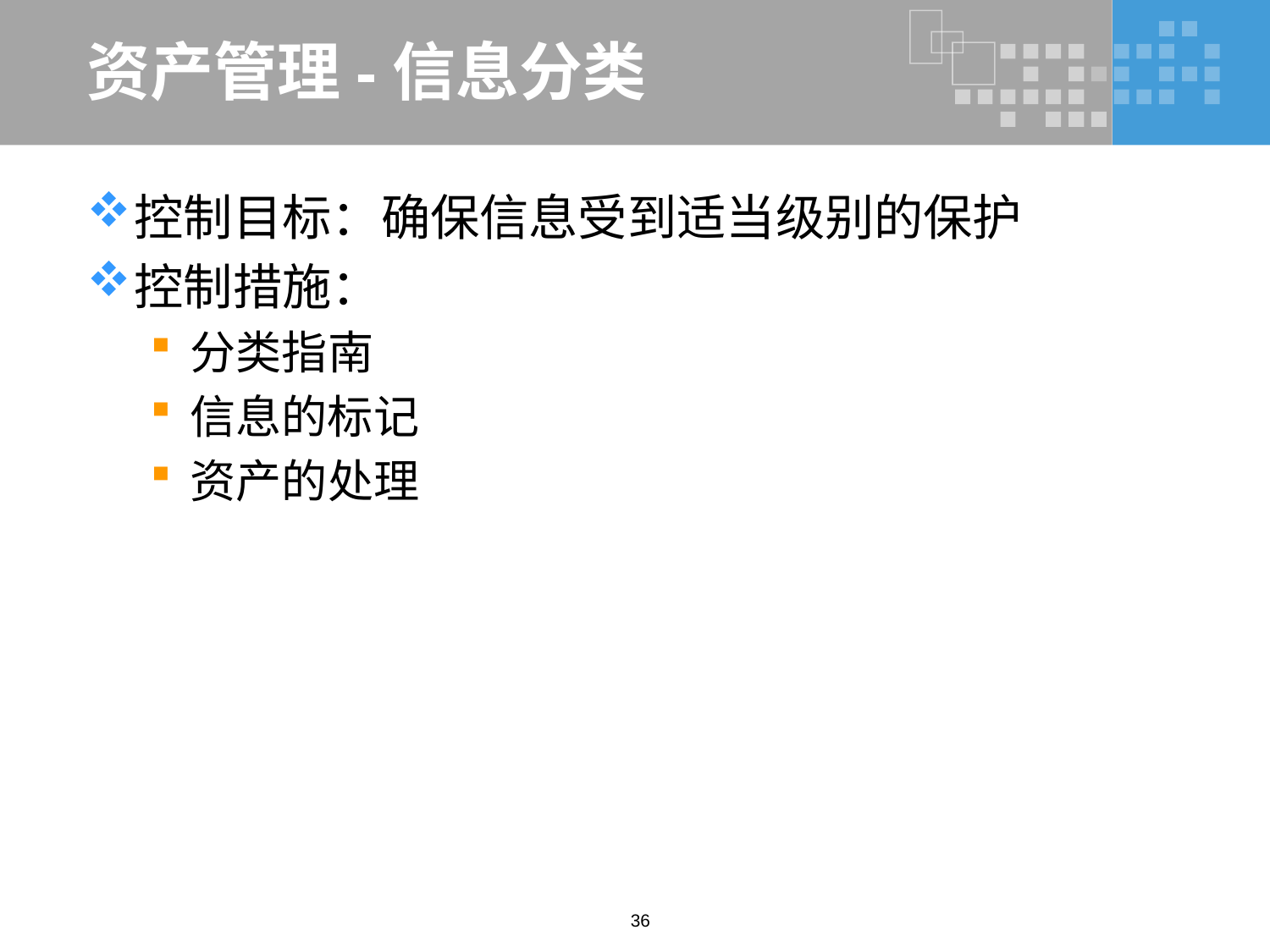

# 资产管理-信息分类
控制目标：确保信息受到适当级别的保护
控制措施：
分类指南
信息的标记
资产的处理

36